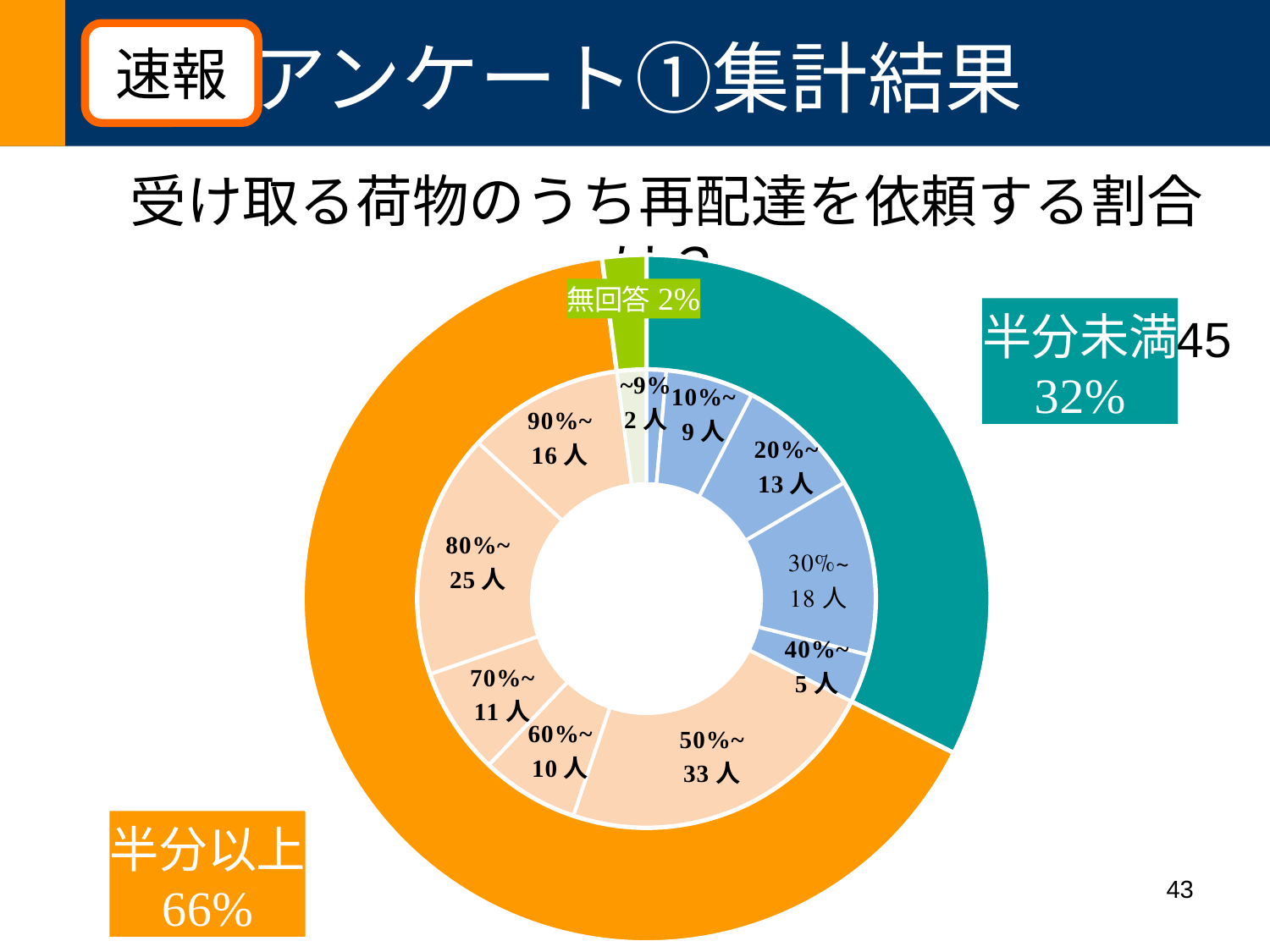

### Chart: 再配達依頼する割合

| Category |
|---|
# アンケート①集計結果
速報
受け取る荷物のうち再配達を依頼する割合は？
							      N=145

### Chart

| Category | 人数 | 半分で分割 |
|---|---|---|
| 半分未満 | None | 47.0 |
| 10%未満 | 2.0 | None |
| 10%~ | 9.0 | None |
| 20%~ | 13.0 | None |
| 30%~ | 18.0 | None |
| 40%~ | 5.0 | None |
| 半分以上 | None | 95.0 |
| 50%~ | 33.0 | None |
| 60%~ | 10.0 | None |
| 70%~ | 11.0 | None |
| 80%~ | 25.0 | None |
| 90%~ | 16.0 | None |
| 無回答 | 3.0 | 3.0 |
43